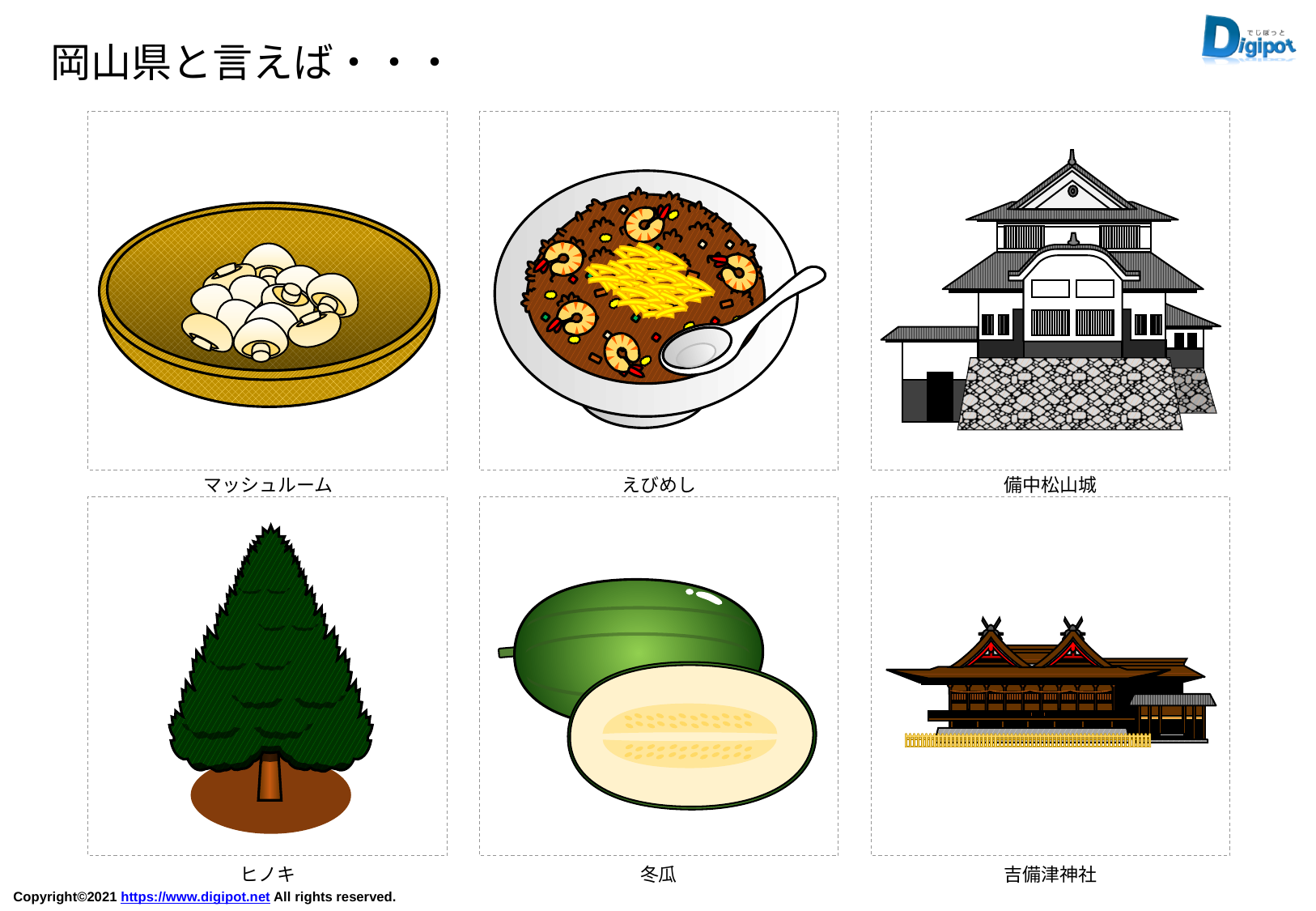

岡山県と言えば・・・

マッシュルーム
えびめし
備中松山城

ヒノキ
冬瓜
吉備津神社